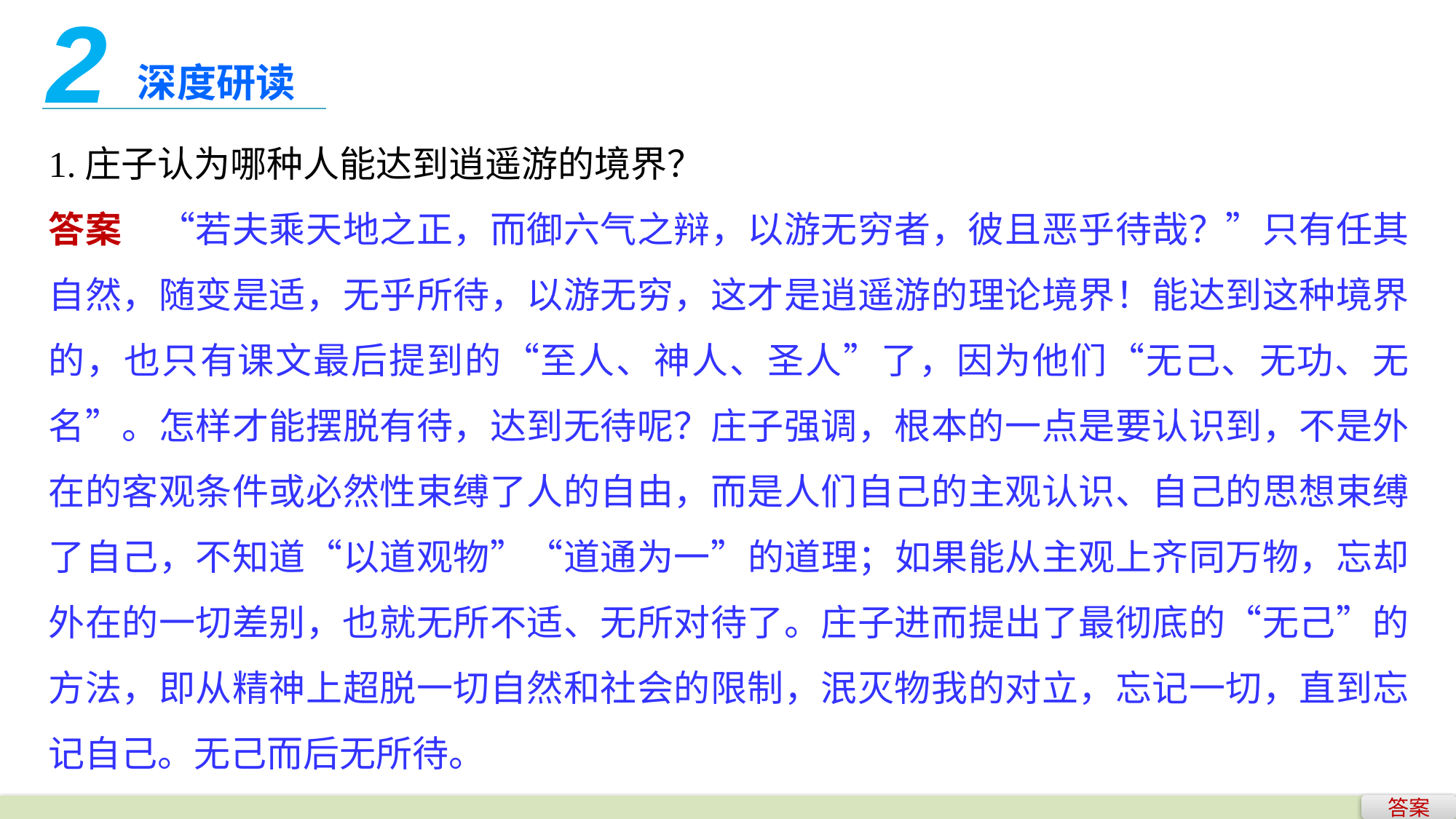

2
深度研读
1.庄子认为哪种人能达到逍遥游的境界？
答案　“若夫乘天地之正，而御六气之辩，以游无穷者，彼且恶乎待哉？”只有任其自然，随变是适，无乎所待，以游无穷，这才是逍遥游的理论境界！能达到这种境界的，也只有课文最后提到的“至人、神人、圣人”了，因为他们“无己、无功、无名”。怎样才能摆脱有待，达到无待呢？庄子强调，根本的一点是要认识到，不是外在的客观条件或必然性束缚了人的自由，而是人们自己的主观认识、自己的思想束缚了自己，不知道“以道观物”“道通为一”的道理；如果能从主观上齐同万物，忘却外在的一切差别，也就无所不适、无所对待了。庄子进而提出了最彻底的“无己”的方法，即从精神上超脱一切自然和社会的限制，泯灭物我的对立，忘记一切，直到忘记自己。无己而后无所待。
答案